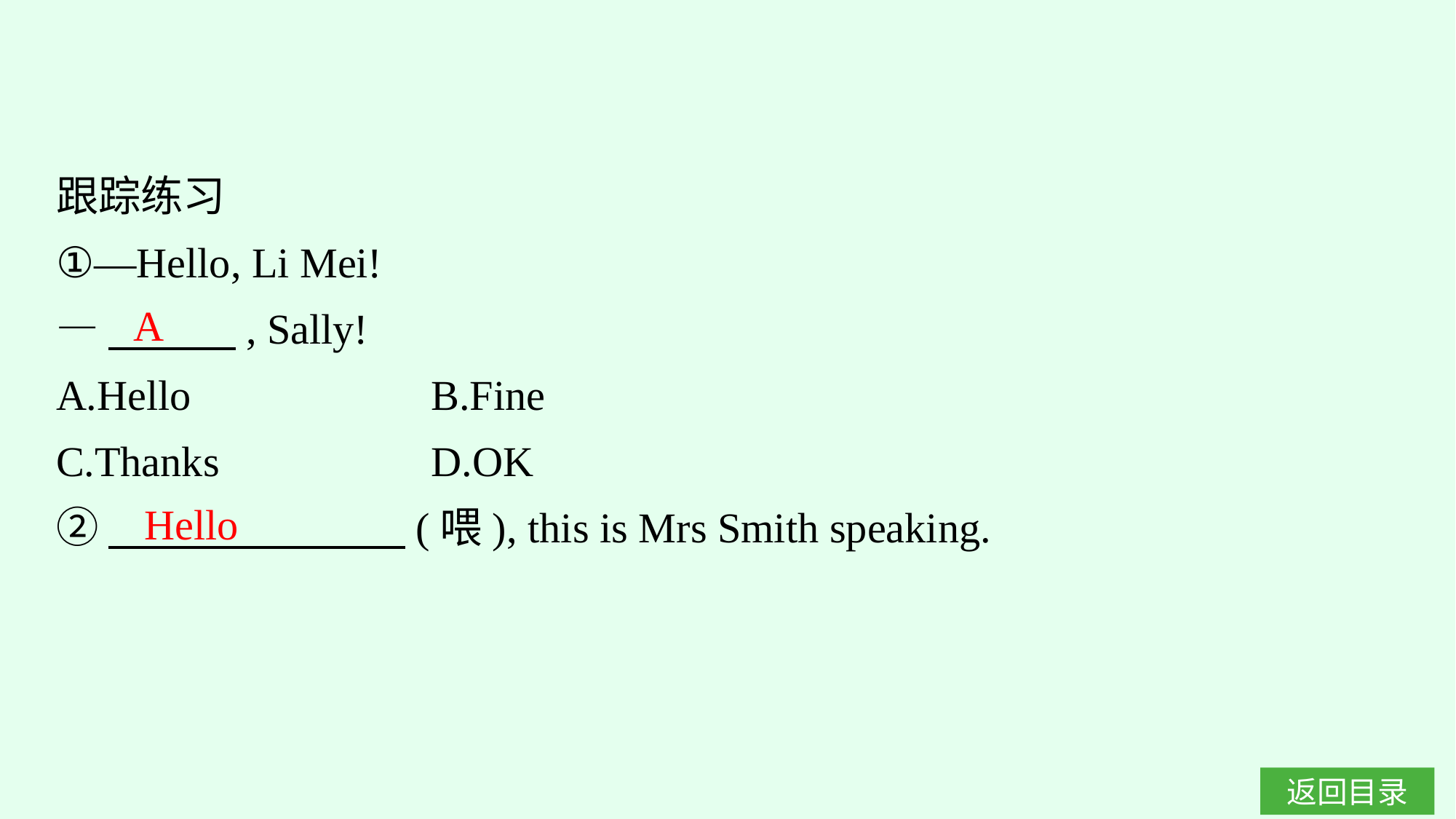

跟踪练习
①—Hello, Li Mei!
—　　　, Sally!
A.Hello　　　　　	B.Fine
C.Thanks		D.OK
②　　　　　　　(喂), this is Mrs Smith speaking.
A
Hello